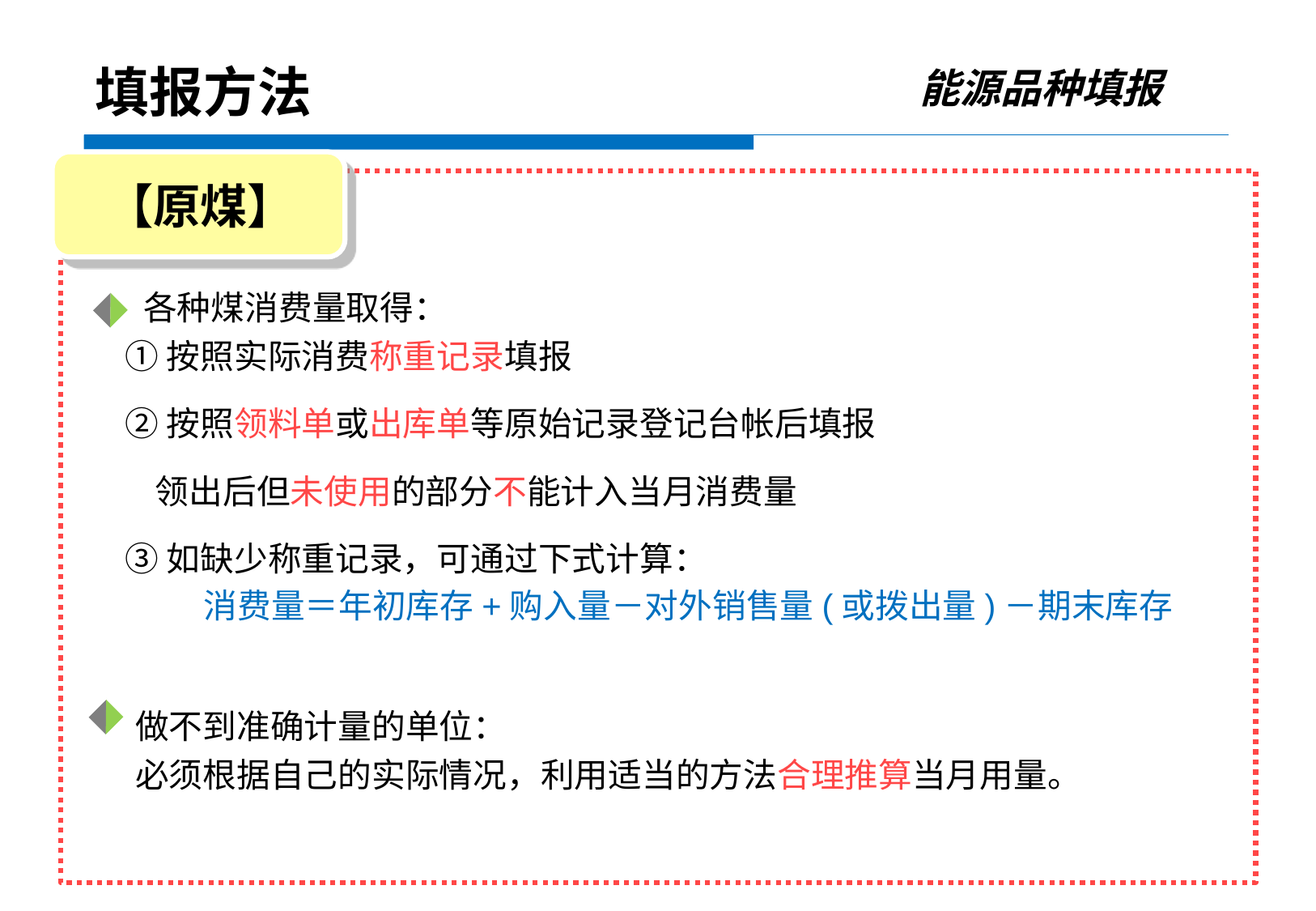

能源品种填报
填报方法

【原煤】

 各种煤消费量取得：
①按照实际消费称重记录填报
②按照领料单或出库单等原始记录登记台帐后填报
   领出后但未使用的部分不能计入当月消费量
③如缺少称重记录，可通过下式计算：
消费量＝年初库存+购入量－对外销售量(或拨出量)－期末库存

做不到准确计量的单位：
必须根据自己的实际情况，利用适当的方法合理推算当月用量。